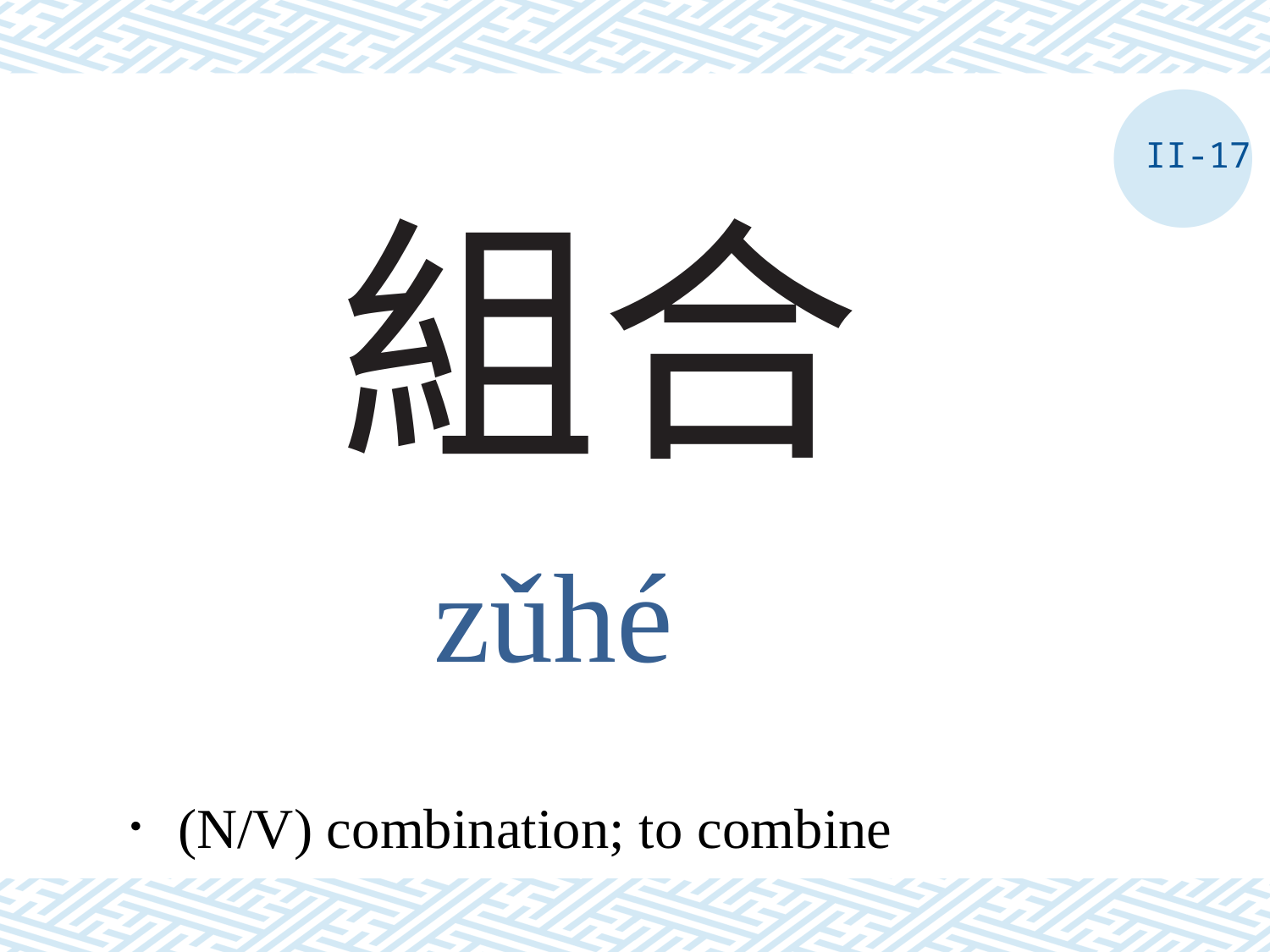

II-17

# 組合
zǔhé
．(N/V) combination; to combine